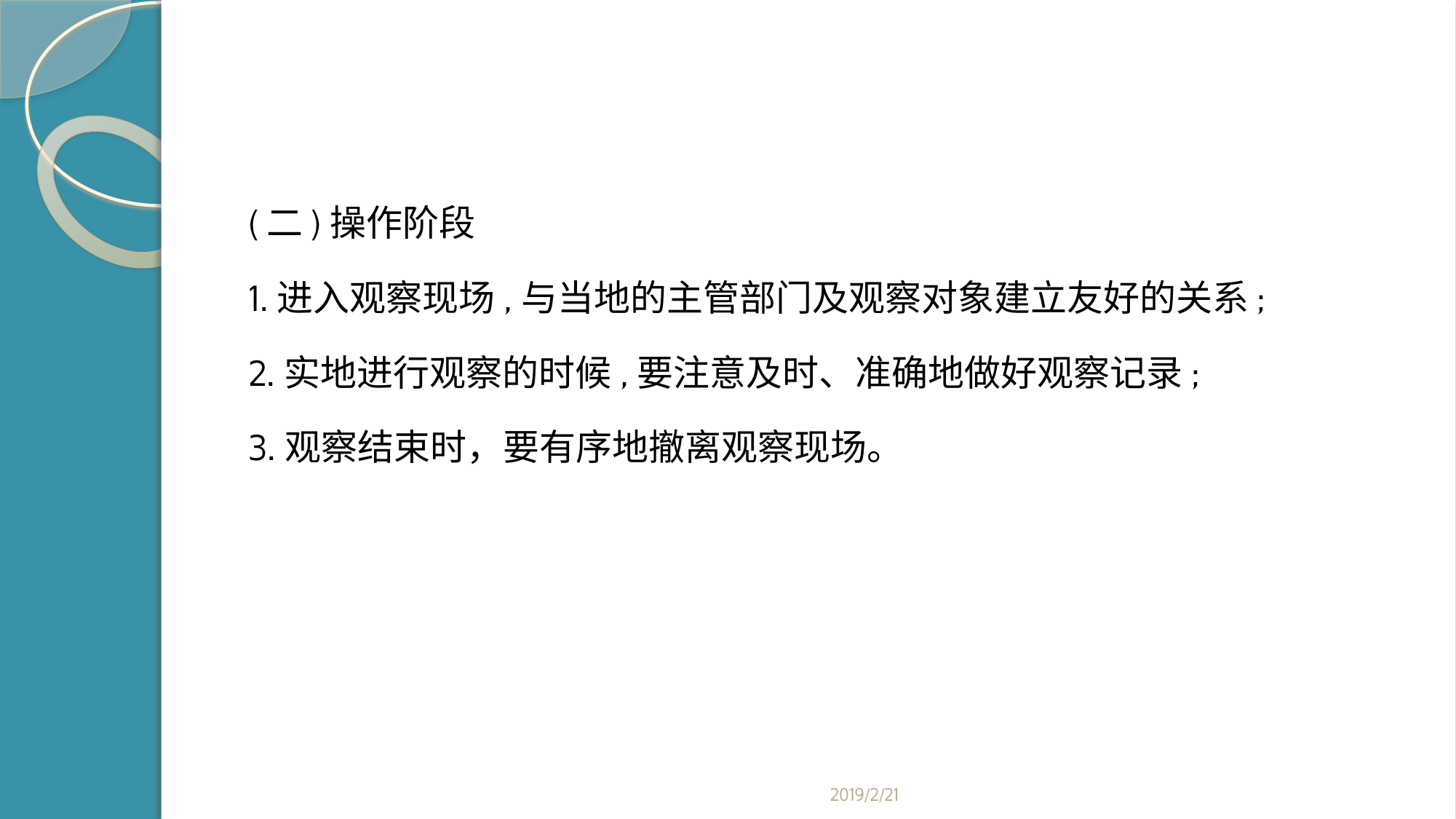

#
(二)操作阶段
1.进入观察现场,与当地的主管部门及观察对象建立友好的关系;
2.实地进行观察的时候,要注意及时、准确地做好观察记录;
3.观察结束时，要有序地撤离观察现场。

2019/2/21